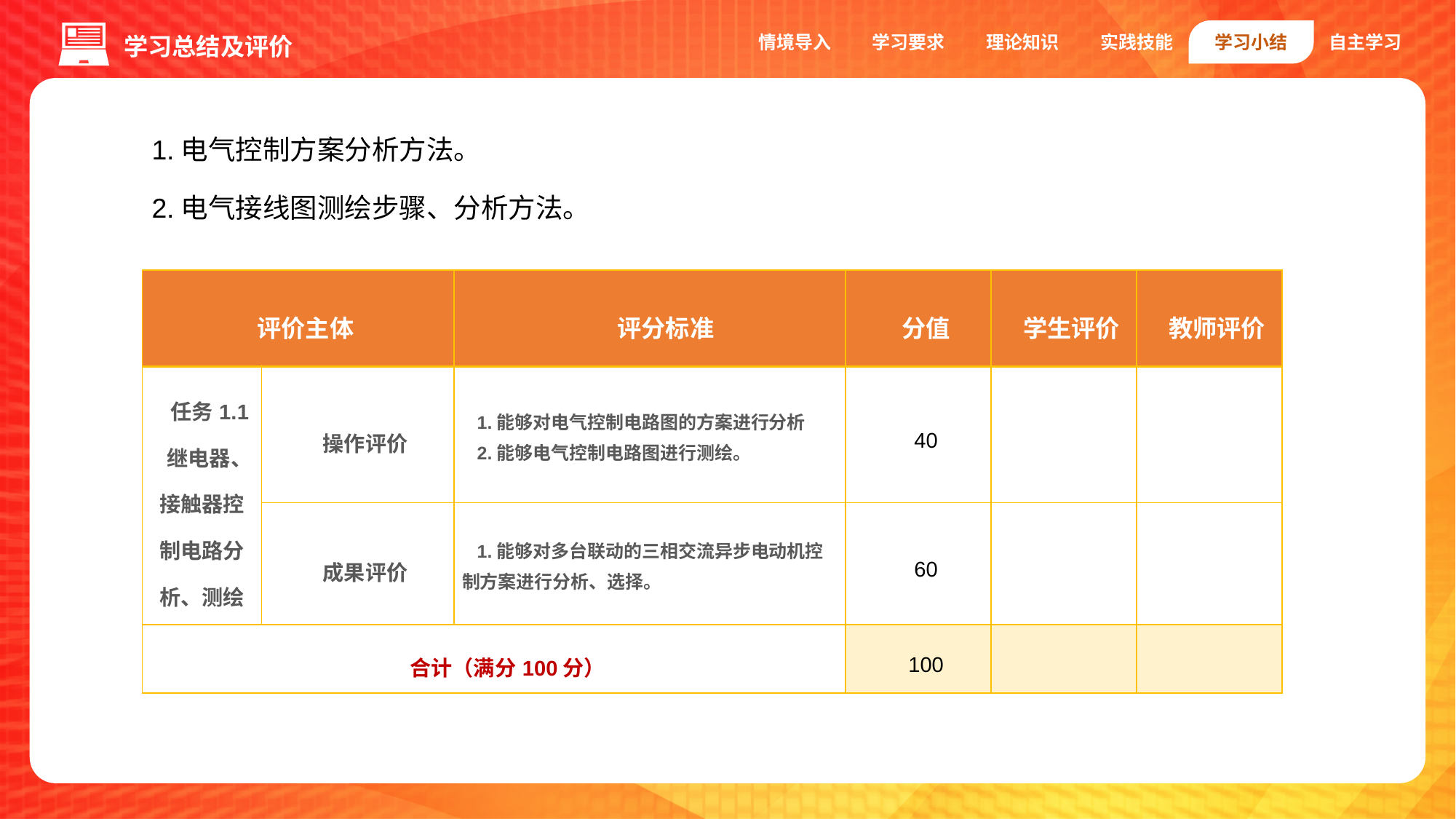

情境导入
学习要求
理论知识
实践技能
学习小结
自主学习

学习总结及评价
1.电气控制方案分析方法。
2.电气接线图测绘步骤、分析方法。
| 评价主体 |  | 评分标准 | 分值 | 学生评价 | 教师评价 |
| --- | --- | --- | --- | --- | --- |
| 任务1.1 继电器、接触器控制电路分析、测绘 | 操作评价 | 1.能够对电气控制电路图的方案进行分析 2.能够电气控制电路图进行测绘。 | 40 |  |  |
|  | 成果评价 | 1.能够对多台联动的三相交流异步电动机控制方案进行分析、选择。 | 60 |  |  |
| 合计（满分100分） |  |  | 100 |  |  |